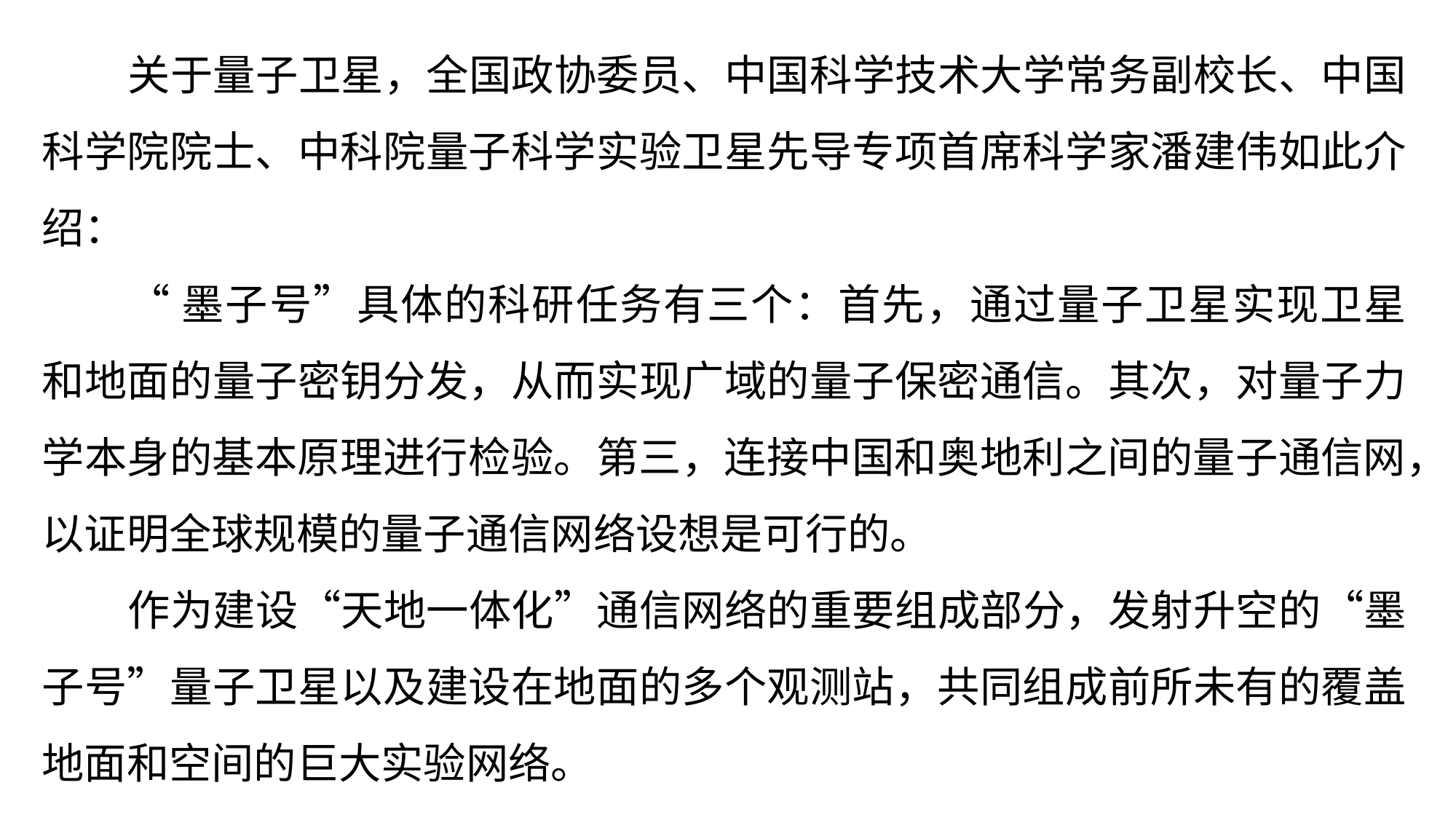

关于量子卫星，全国政协委员、中国科学技术大学常务副校长、中国科学院院士、中科院量子科学实验卫星先导专项首席科学家潘建伟如此介绍：
“墨子号”具体的科研任务有三个：首先，通过量子卫星实现卫星和地面的量子密钥分发，从而实现广域的量子保密通信。其次，对量子力学本身的基本原理进行检验。第三，连接中国和奥地利之间的量子通信网，以证明全球规模的量子通信网络设想是可行的。
作为建设“天地一体化”通信网络的重要组成部分，发射升空的“墨子号”量子卫星以及建设在地面的多个观测站，共同组成前所未有的覆盖地面和空间的巨大实验网络。